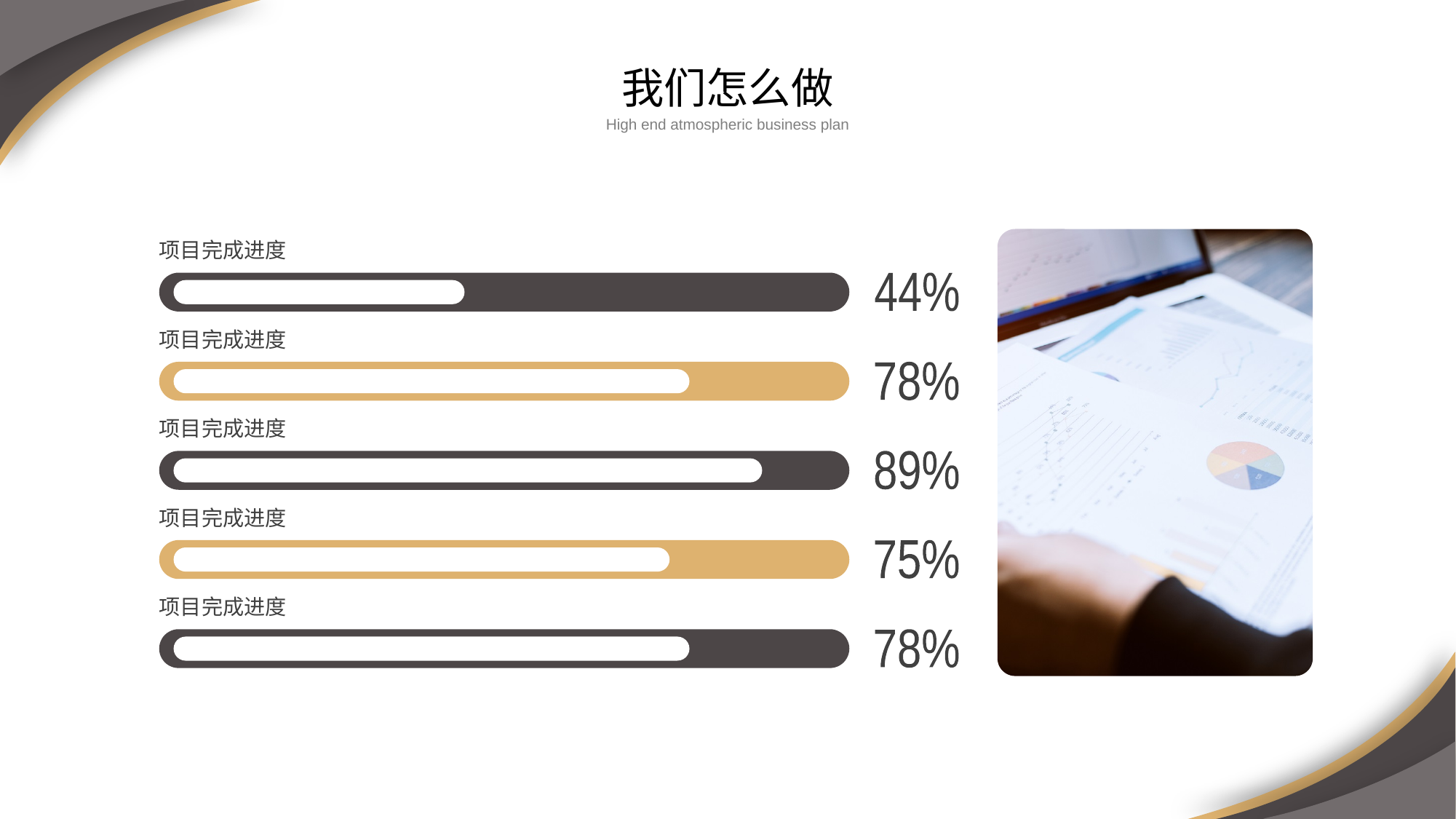

我们怎么做
High end atmospheric business plan

项目完成进度

44%

项目完成进度

78%

项目完成进度

89%

项目完成进度

75%

项目完成进度

78%